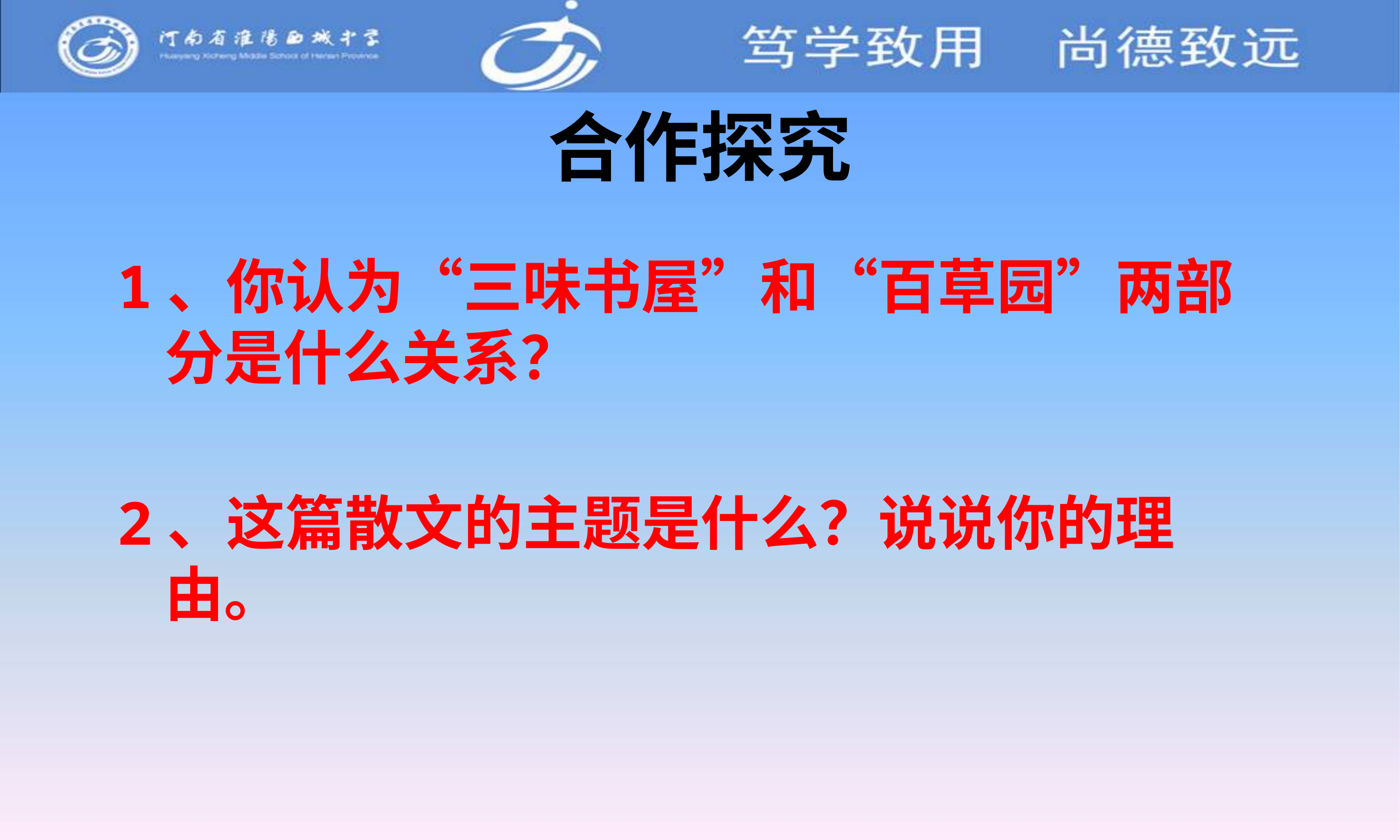

# 合作探究
1、你认为“三味书屋”和“百草园”两部分是什么关系？

2、这篇散文的主题是什么？说说你的理由。